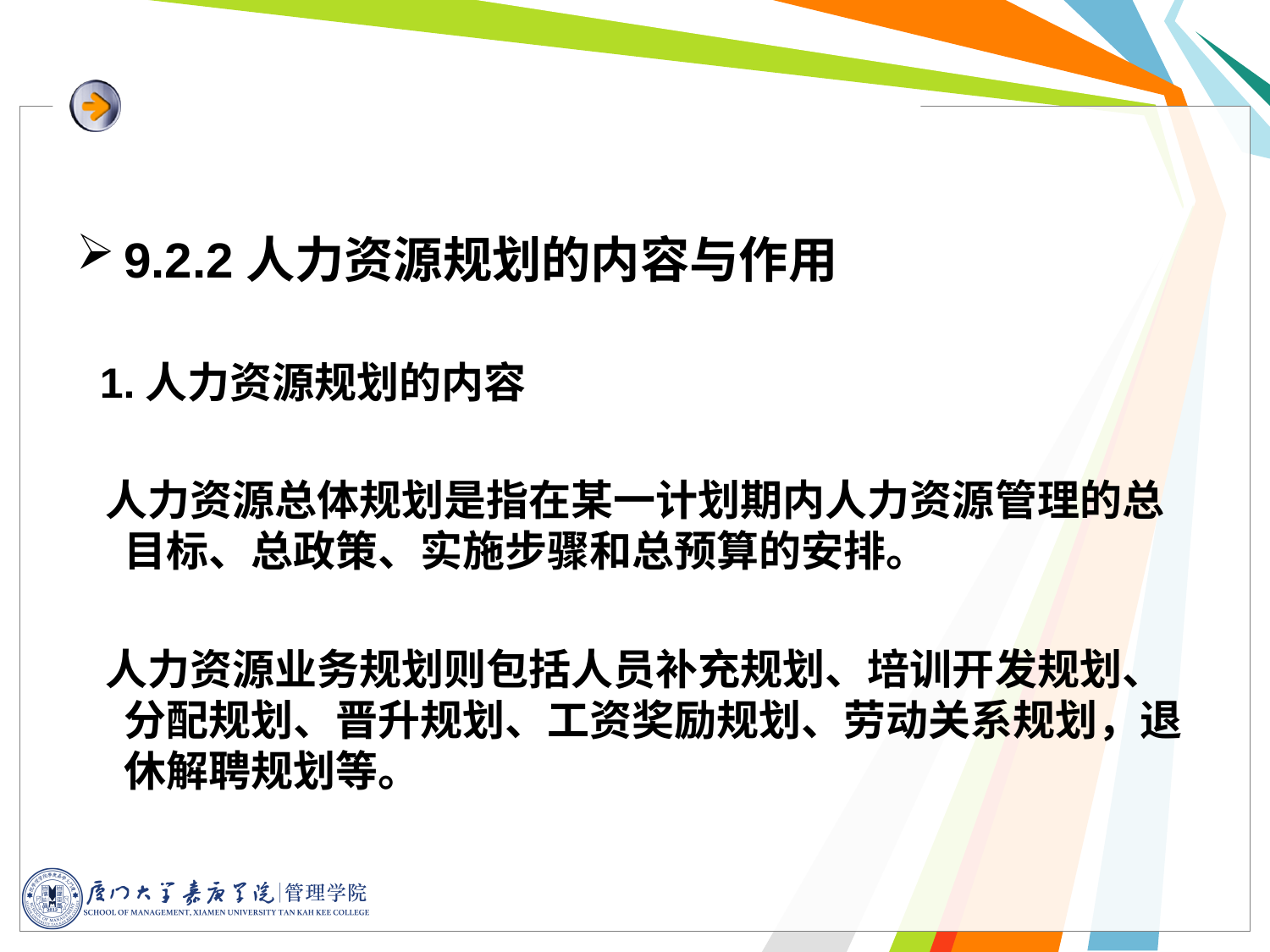

9.2.2人力资源规划的内容与作用

  1.人力资源规划的内容

  人力资源总体规划是指在某一计划期内人力资源管理的总目标、总政策、实施步骤和总预算的安排。

  人力资源业务规划则包括人员补充规划、培训开发规划、分配规划、晋升规划、工资奖励规划、劳动关系规划，退休解聘规划等。